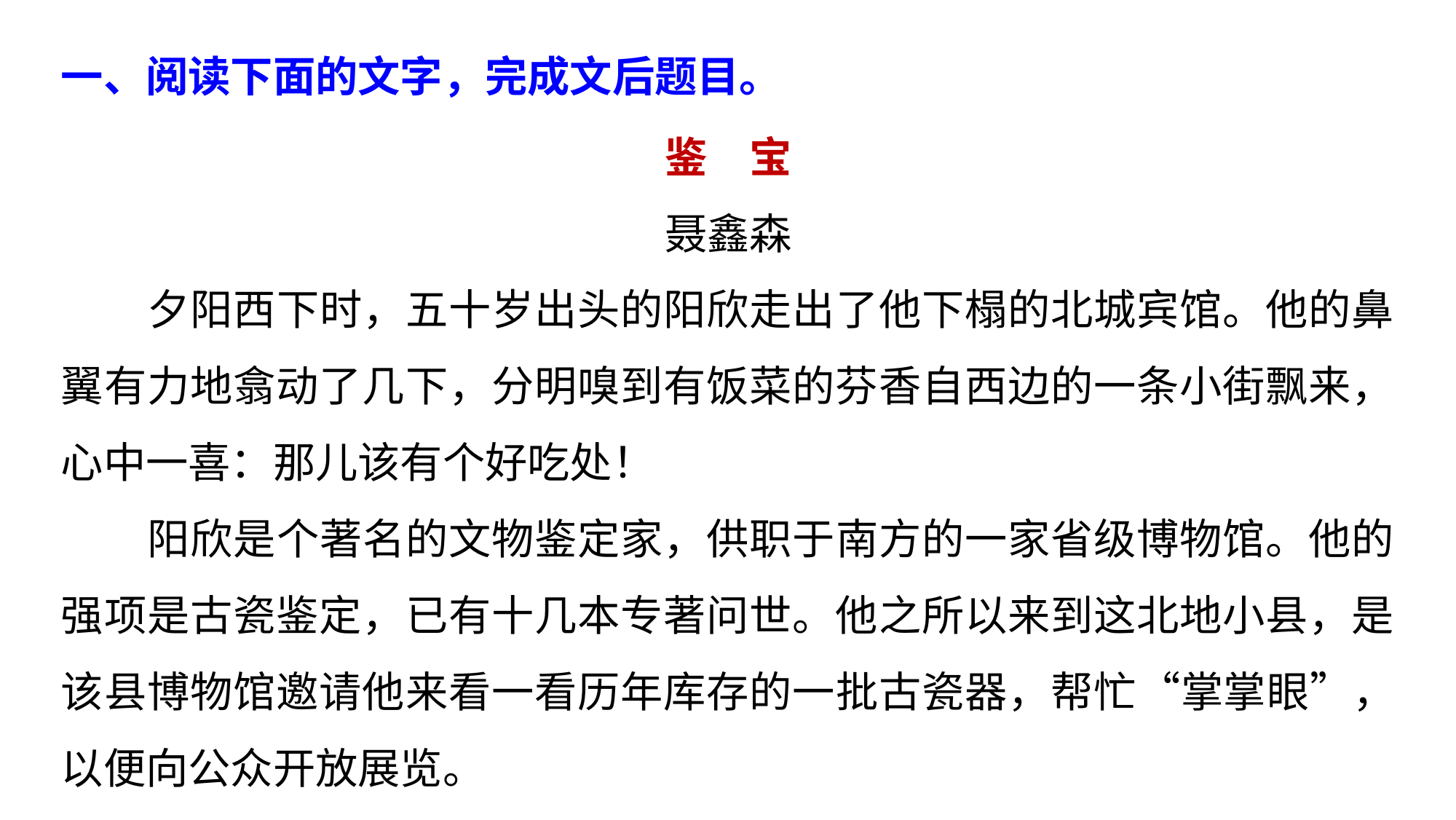

一、阅读下面的文字，完成文后题目。
鉴　宝
聂鑫森
夕阳西下时，五十岁出头的阳欣走出了他下榻的北城宾馆。他的鼻翼有力地翕动了几下，分明嗅到有饭菜的芬香自西边的一条小街飘来，心中一喜：那儿该有个好吃处！
阳欣是个著名的文物鉴定家，供职于南方的一家省级博物馆。他的强项是古瓷鉴定，已有十几本专著问世。他之所以来到这北地小县，是该县博物馆邀请他来看一看历年库存的一批古瓷器，帮忙“掌掌眼”，以便向公众开放展览。